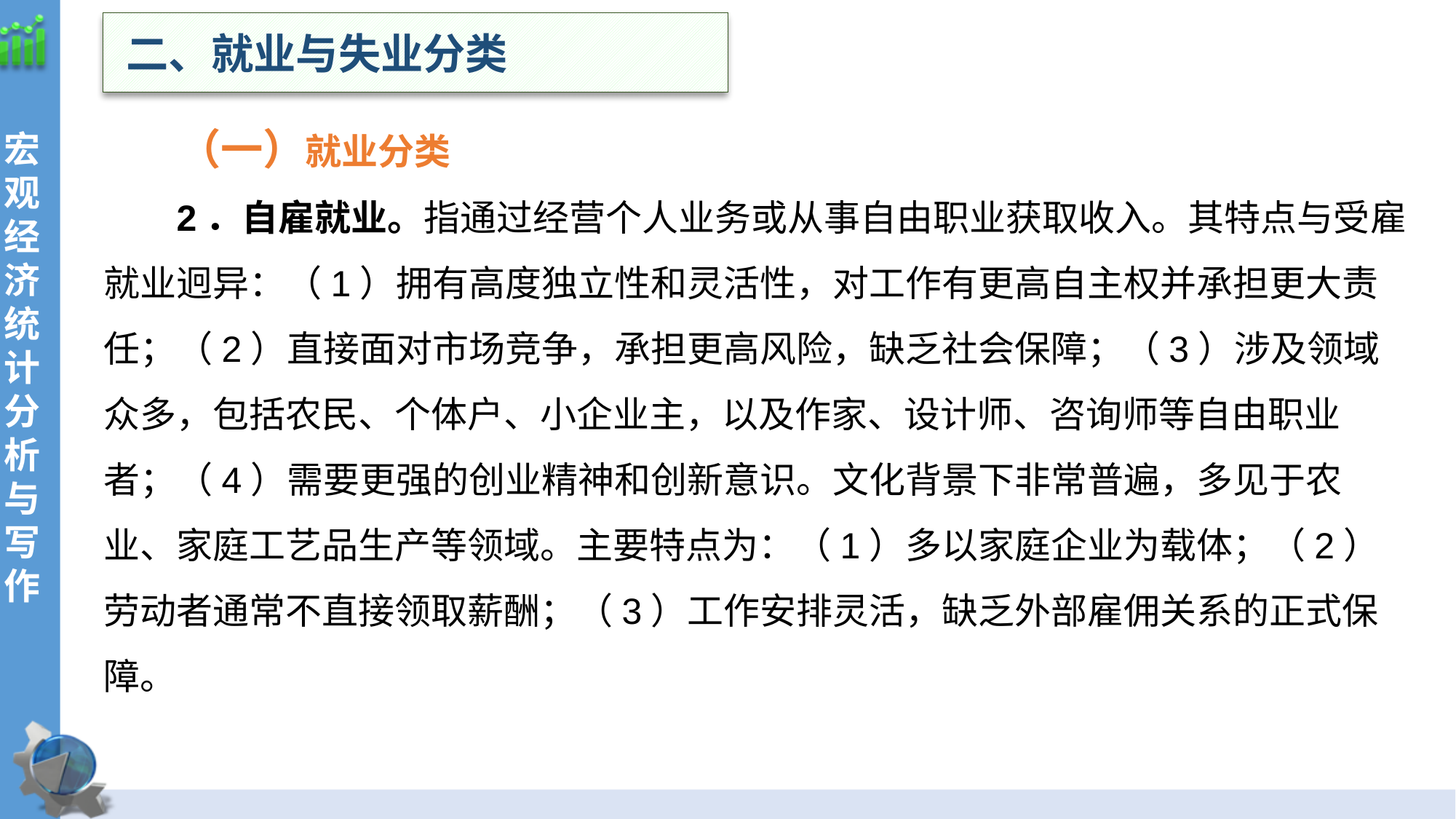

二、就业与失业分类
         （一）就业分类
2．自雇就业。指通过经营个人业务或从事自由职业获取收入。其特点与受雇就业迥异：（1）拥有高度独立性和灵活性，对工作有更高自主权并承担更大责任；（2）直接面对市场竞争，承担更高风险，缺乏社会保障；（3）涉及领域众多，包括农民、个体户、小企业主，以及作家、设计师、咨询师等自由职业者；（4）需要更强的创业精神和创新意识。文化背景下非常普遍，多见于农业、家庭工艺品生产等领域。主要特点为：（1）多以家庭企业为载体；（2）劳动者通常不直接领取薪酬；（3）工作安排灵活，缺乏外部雇佣关系的正式保障。

10